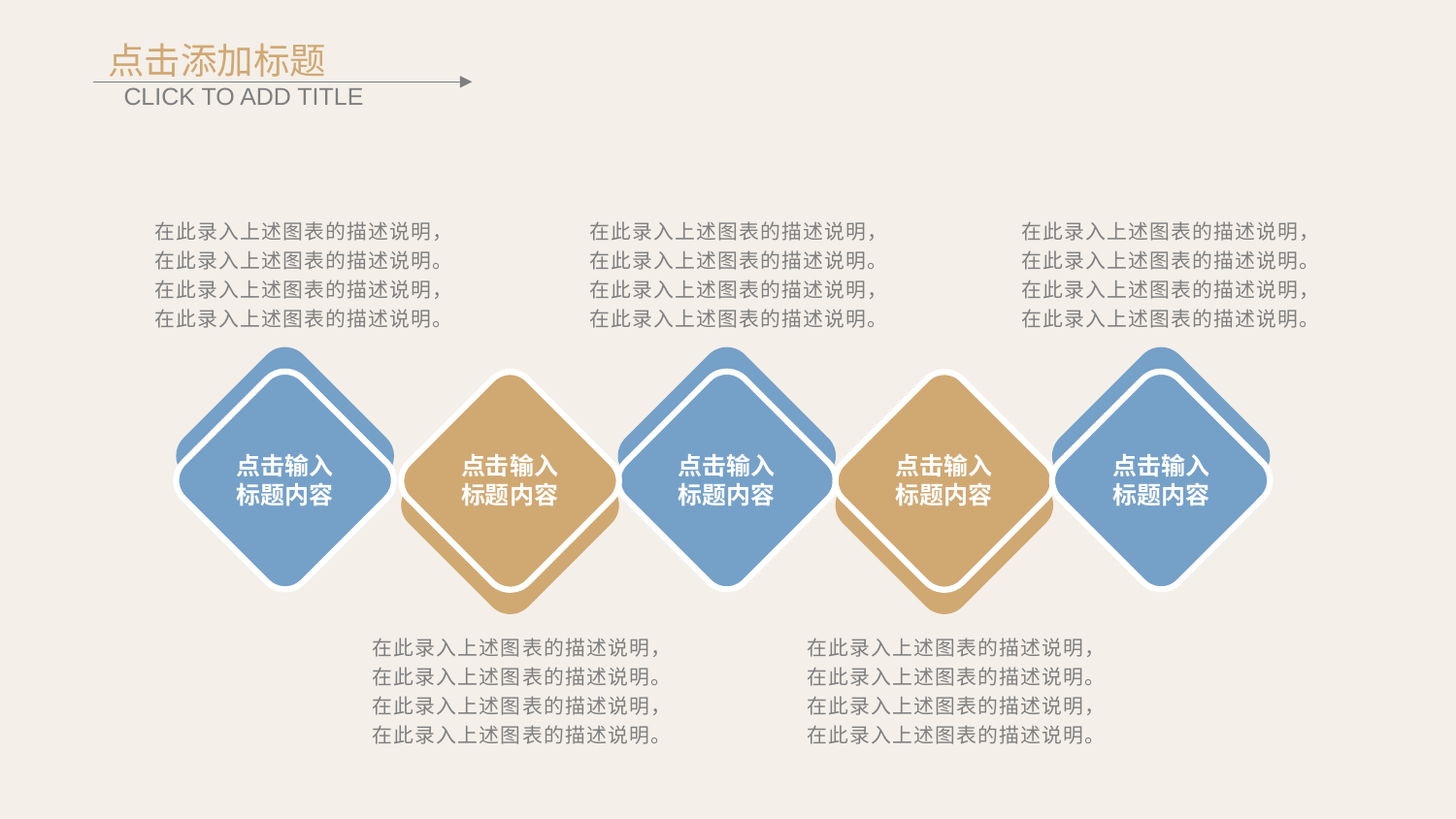

点击添加标题
CLICK TO ADD TITLE
在此录入上述图表的描述说明，在此录入上述图表的描述说明。在此录入上述图表的描述说明，在此录入上述图表的描述说明。
在此录入上述图表的描述说明，在此录入上述图表的描述说明。在此录入上述图表的描述说明，在此录入上述图表的描述说明。
在此录入上述图表的描述说明，在此录入上述图表的描述说明。在此录入上述图表的描述说明，在此录入上述图表的描述说明。

点击输入标题内容
点击输入标题内容
点击输入标题内容
点击输入标题内容
点击输入标题内容
在此录入上述图表的描述说明，在此录入上述图表的描述说明。在此录入上述图表的描述说明，在此录入上述图表的描述说明。
在此录入上述图表的描述说明，在此录入上述图表的描述说明。在此录入上述图表的描述说明，在此录入上述图表的描述说明。